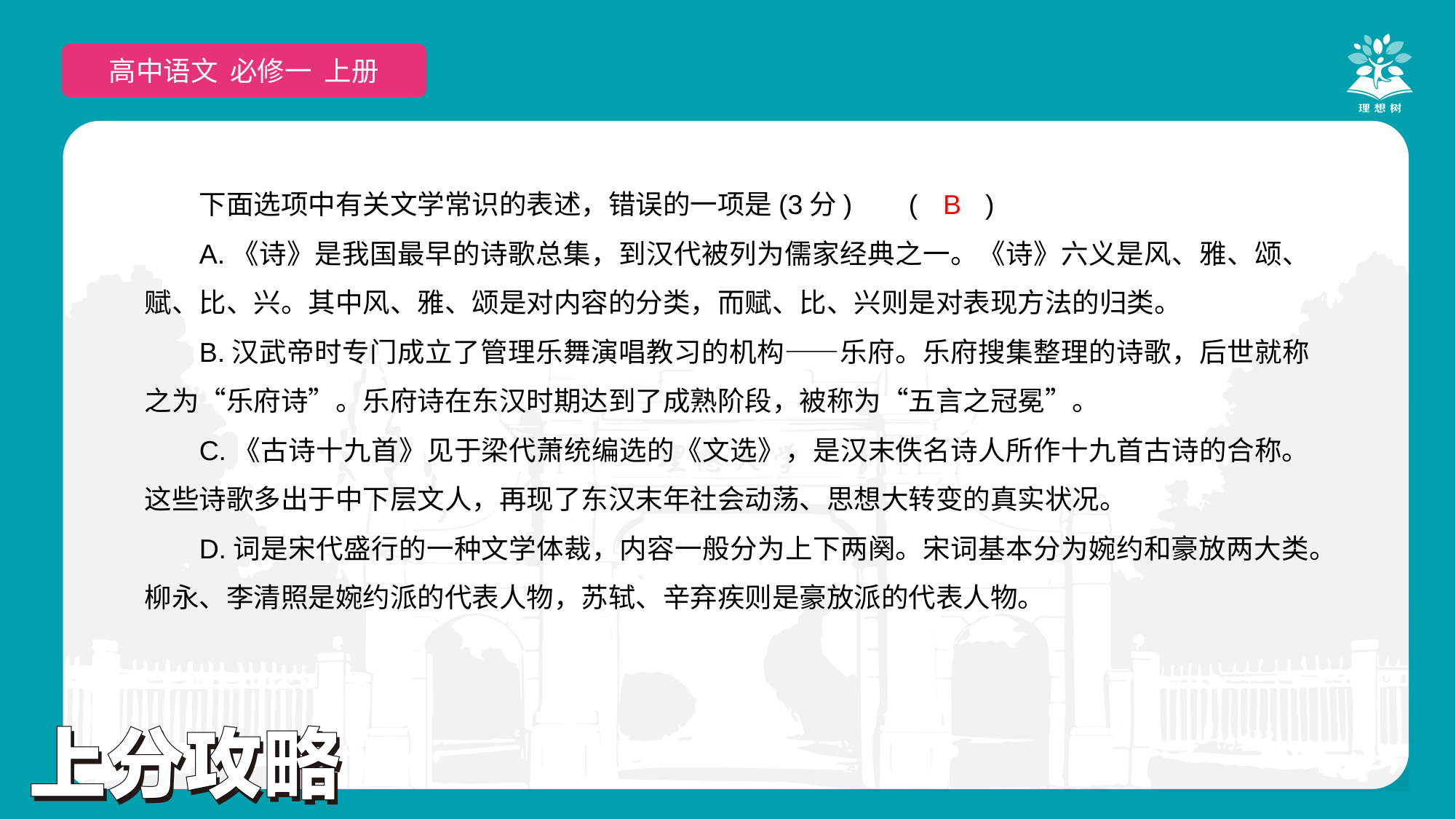

高中语文  必修一  上册
下面选项中有关文学常识的表述，错误的一项是(3分)	(　　)
A.《诗》是我国最早的诗歌总集，到汉代被列为儒家经典之一。《诗》六义是风、雅、颂、赋、比、兴。其中风、雅、颂是对内容的分类，而赋、比、兴则是对表现方法的归类。
B.汉武帝时专门成立了管理乐舞演唱教习的机构——乐府。乐府搜集整理的诗歌，后世就称之为“乐府诗”。乐府诗在东汉时期达到了成熟阶段，被称为“五言之冠冕”。
C.《古诗十九首》见于梁代萧统编选的《文选》，是汉末佚名诗人所作十九首古诗的合称。这些诗歌多出于中下层文人，再现了东汉末年社会动荡、思想大转变的真实状况。
D.词是宋代盛行的一种文学体裁，内容一般分为上下两阕。宋词基本分为婉约和豪放两大类。柳永、李清照是婉约派的代表人物，苏轼、辛弃疾则是豪放派的代表人物。
B